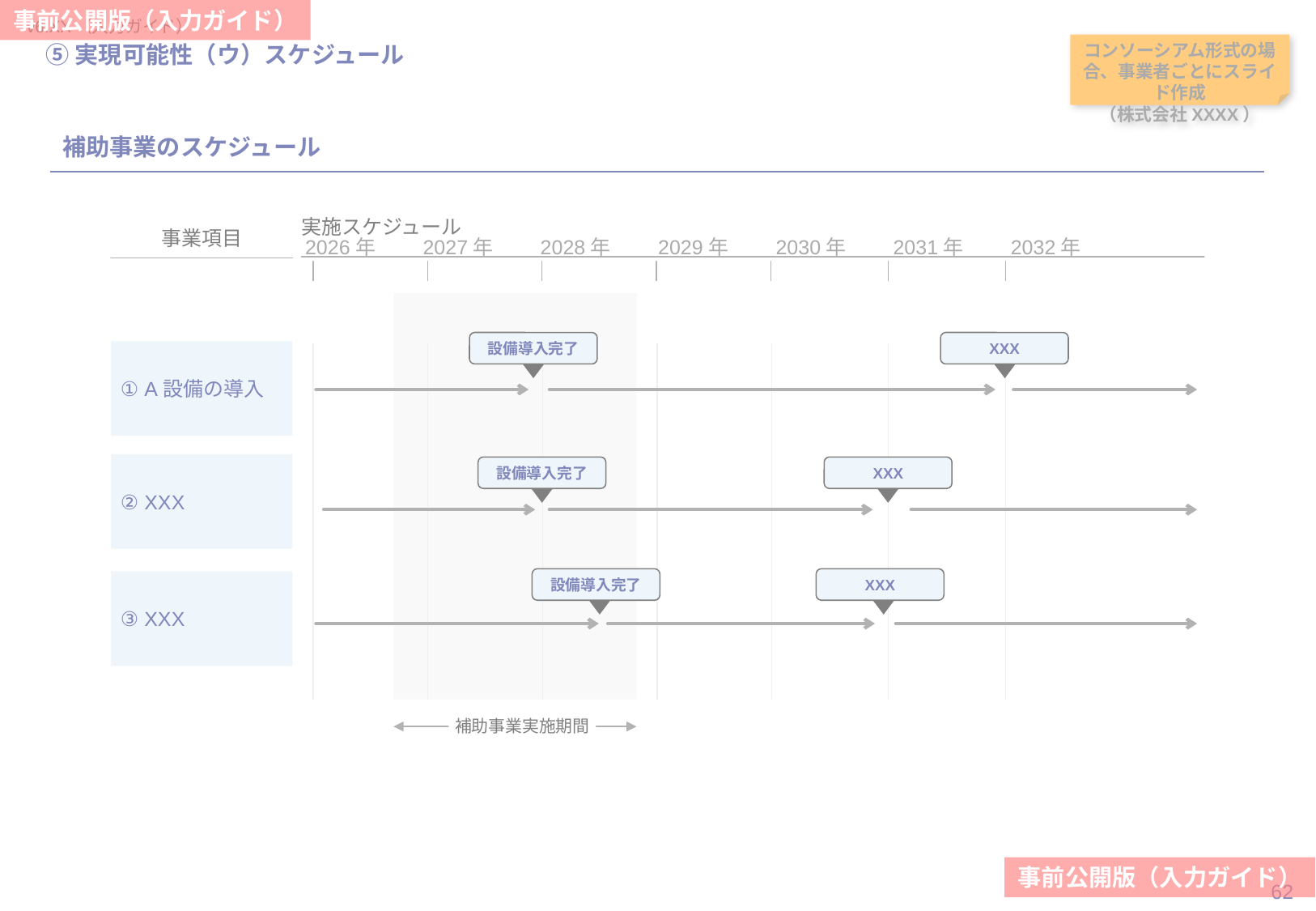

当スライドは作成必須
#
⑤実現可能性（ウ）スケジュール
コンソーシアム形式の場合、事業者ごとにスライド作成
（株式会社XXXX）
補助事業のスケジュール
2026年
2027年
2028年
2029年
2030年
2031年
2032年
事業項目
実施スケジュール

設備導入完了
XXX
① A設備の導入

② XXX
設備導入完了
XXX

設備導入完了
XXX
③ XXX

補助事業実施期間